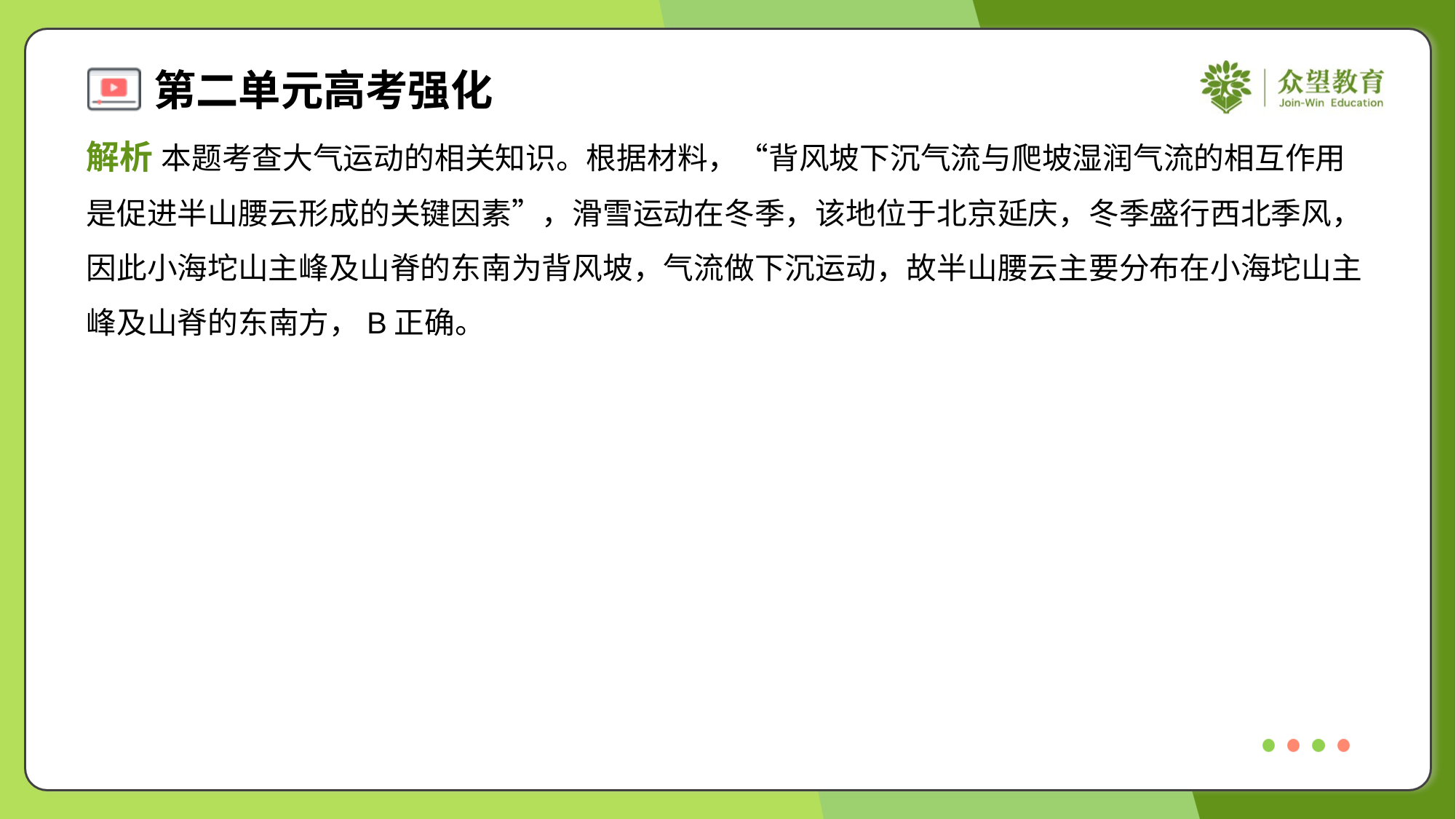

解析 本题考查大气运动的相关知识。根据材料，“背风坡下沉气流与爬坡湿润气流的相互作用
是促进半山腰云形成的关键因素”，滑雪运动在冬季，该地位于北京延庆，冬季盛行西北季风，
因此小海坨山主峰及山脊的东南为背风坡，气流做下沉运动，故半山腰云主要分布在小海坨山主
峰及山脊的东南方，B正确。